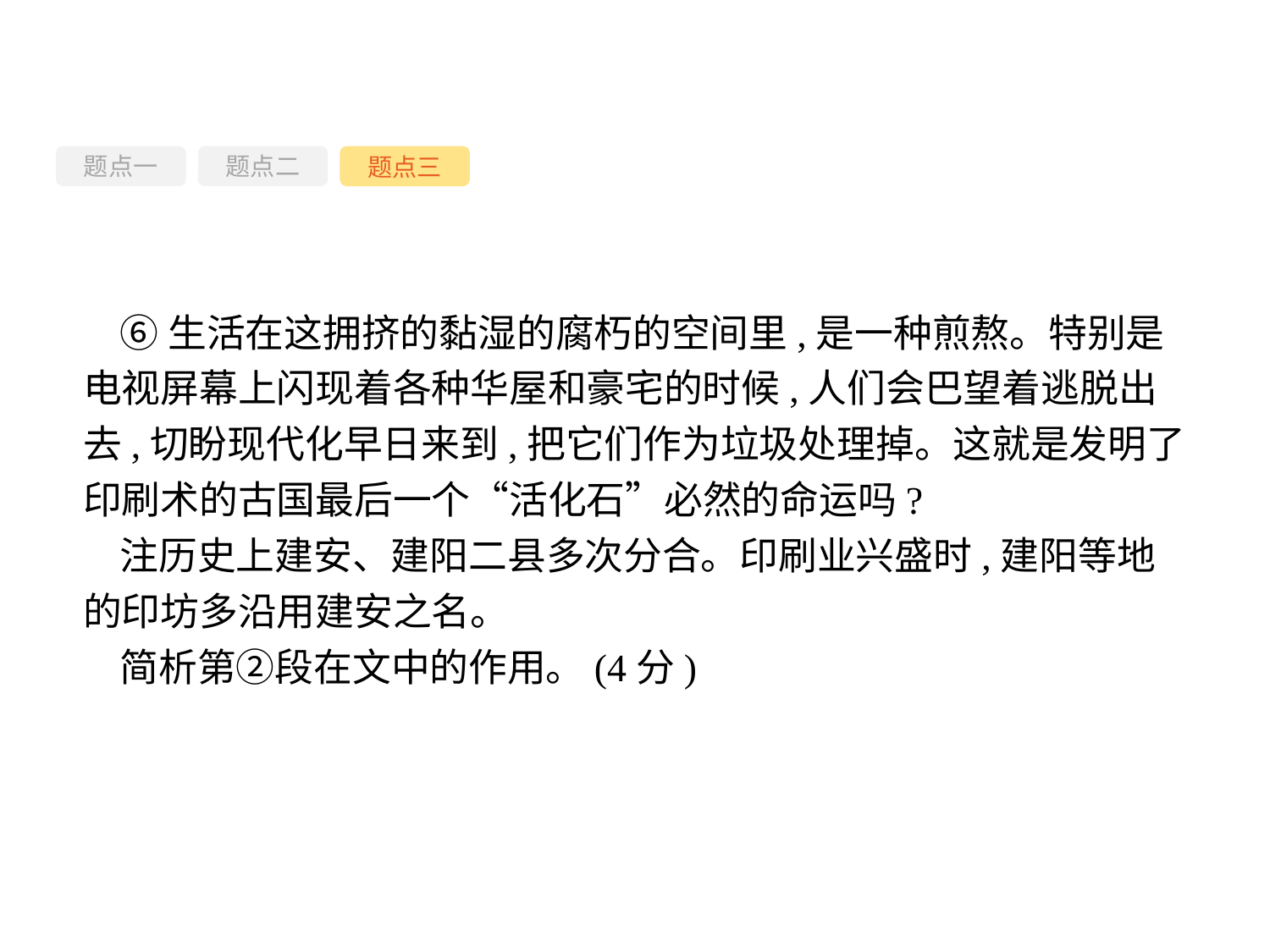

题点一
题点三
题点二
⑥生活在这拥挤的黏湿的腐朽的空间里,是一种煎熬。特别是电视屏幕上闪现着各种华屋和豪宅的时候,人们会巴望着逃脱出去,切盼现代化早日来到,把它们作为垃圾处理掉。这就是发明了印刷术的古国最后一个“活化石”必然的命运吗?
注历史上建安、建阳二县多次分合。印刷业兴盛时,建阳等地的印坊多沿用建安之名。
简析第②段在文中的作用。(4分)
-62-